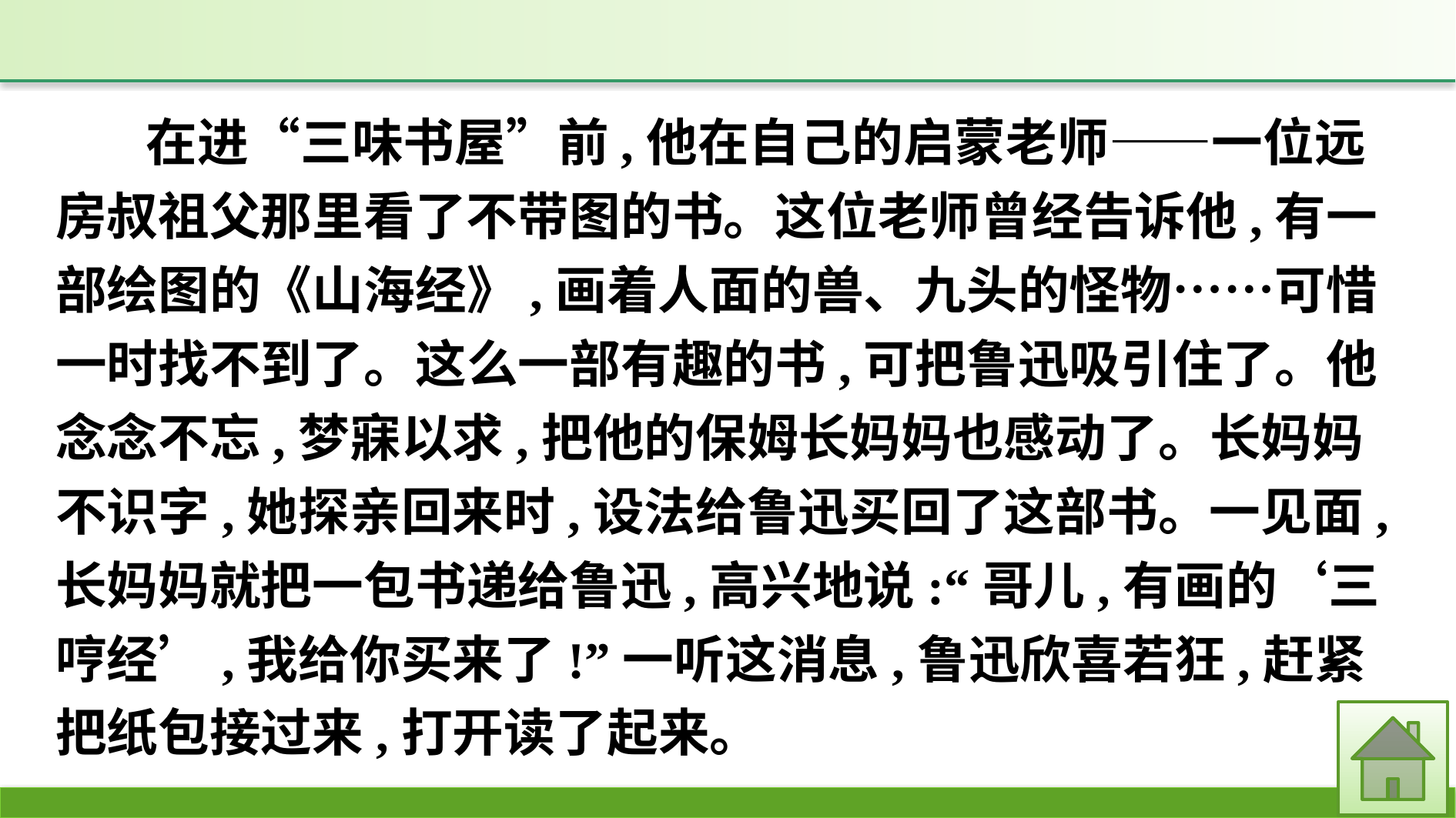

在进“三味书屋”前,他在自己的启蒙老师——一位远房叔祖父那里看了不带图的书。这位老师曾经告诉他,有一部绘图的《山海经》,画着人面的兽、九头的怪物……可惜一时找不到了。这么一部有趣的书,可把鲁迅吸引住了。他念念不忘,梦寐以求,把他的保姆长妈妈也感动了。长妈妈不识字,她探亲回来时,设法给鲁迅买回了这部书。一见面,长妈妈就把一包书递给鲁迅,高兴地说:“哥儿,有画的‘三哼经’,我给你买来了!”一听这消息,鲁迅欣喜若狂,赶紧把纸包接过来,打开读了起来。